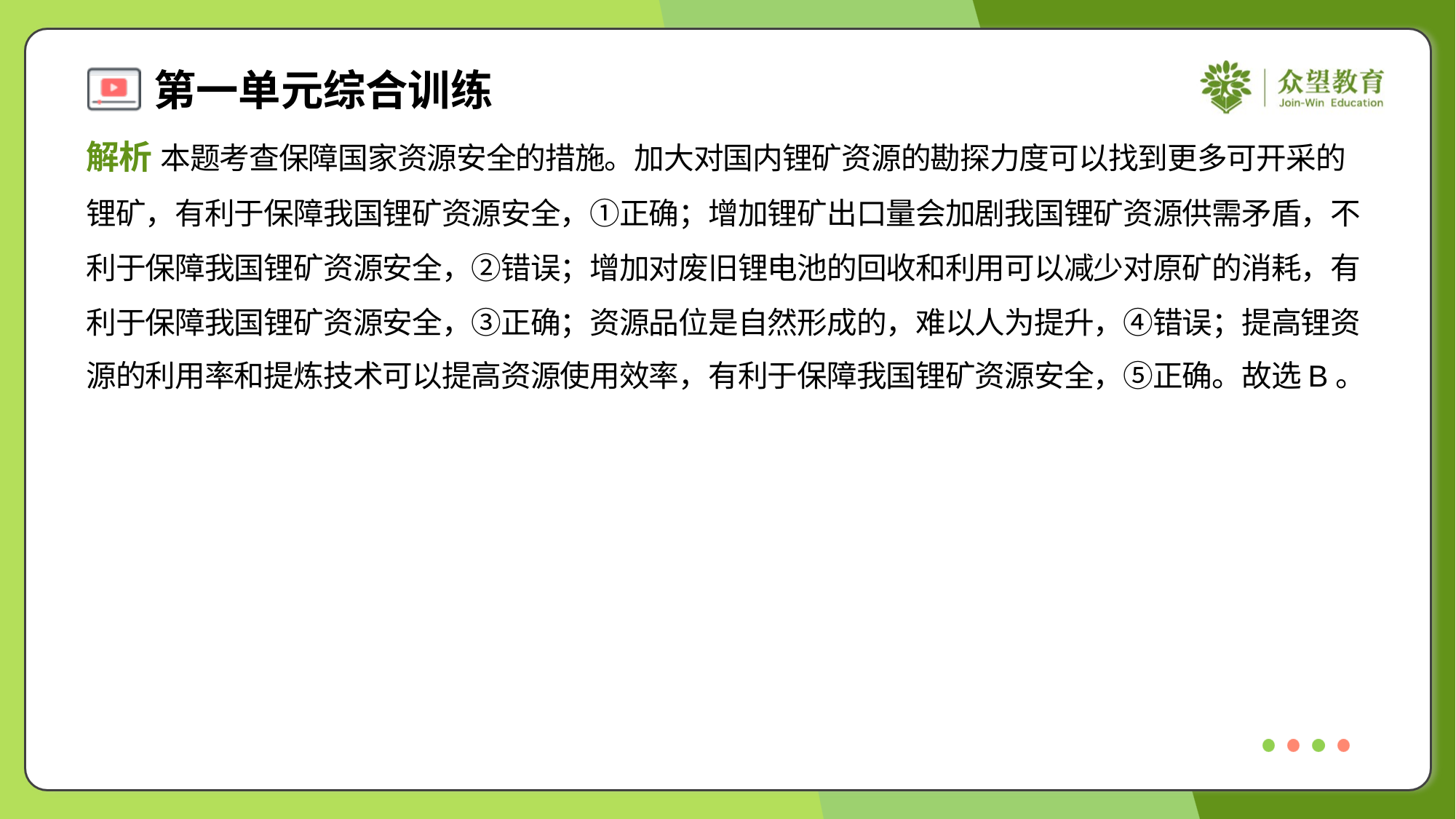

解析 本题考查保障国家资源安全的措施。加大对国内锂矿资源的勘探力度可以找到更多可开采的
锂矿，有利于保障我国锂矿资源安全，①正确；增加锂矿出口量会加剧我国锂矿资源供需矛盾，不
利于保障我国锂矿资源安全，②错误；增加对废旧锂电池的回收和利用可以减少对原矿的消耗，有
利于保障我国锂矿资源安全，③正确；资源品位是自然形成的，难以人为提升，④错误；提高锂资
源的利用率和提炼技术可以提高资源使用效率，有利于保障我国锂矿资源安全，⑤正确。故选B。